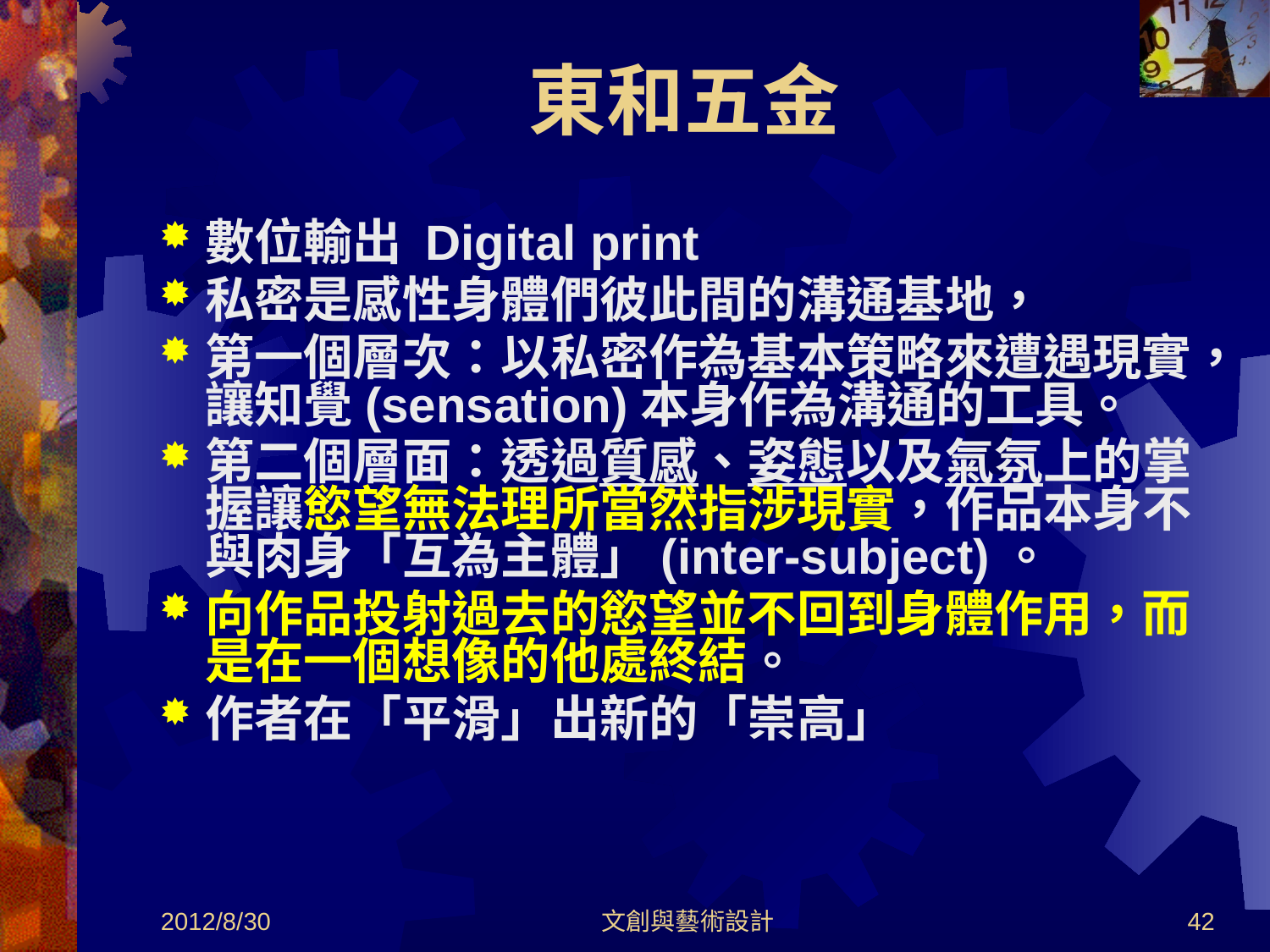

# 東和五金
數位輸出 Digital print
私密是感性身體們彼此間的溝通基地，
第一個層次：以私密作為基本策略來遭遇現實，讓知覺(sensation)本身作為溝通的工具。
第二個層面：透過質感、姿態以及氣氛上的掌握讓慾望無法理所當然指涉現實，作品本身不與肉身「互為主體」(inter-subject)。
向作品投射過去的慾望並不回到身體作用，而是在一個想像的他處終結。
作者在「平滑」出新的「崇高」
2012/8/30
文創與藝術設計
42